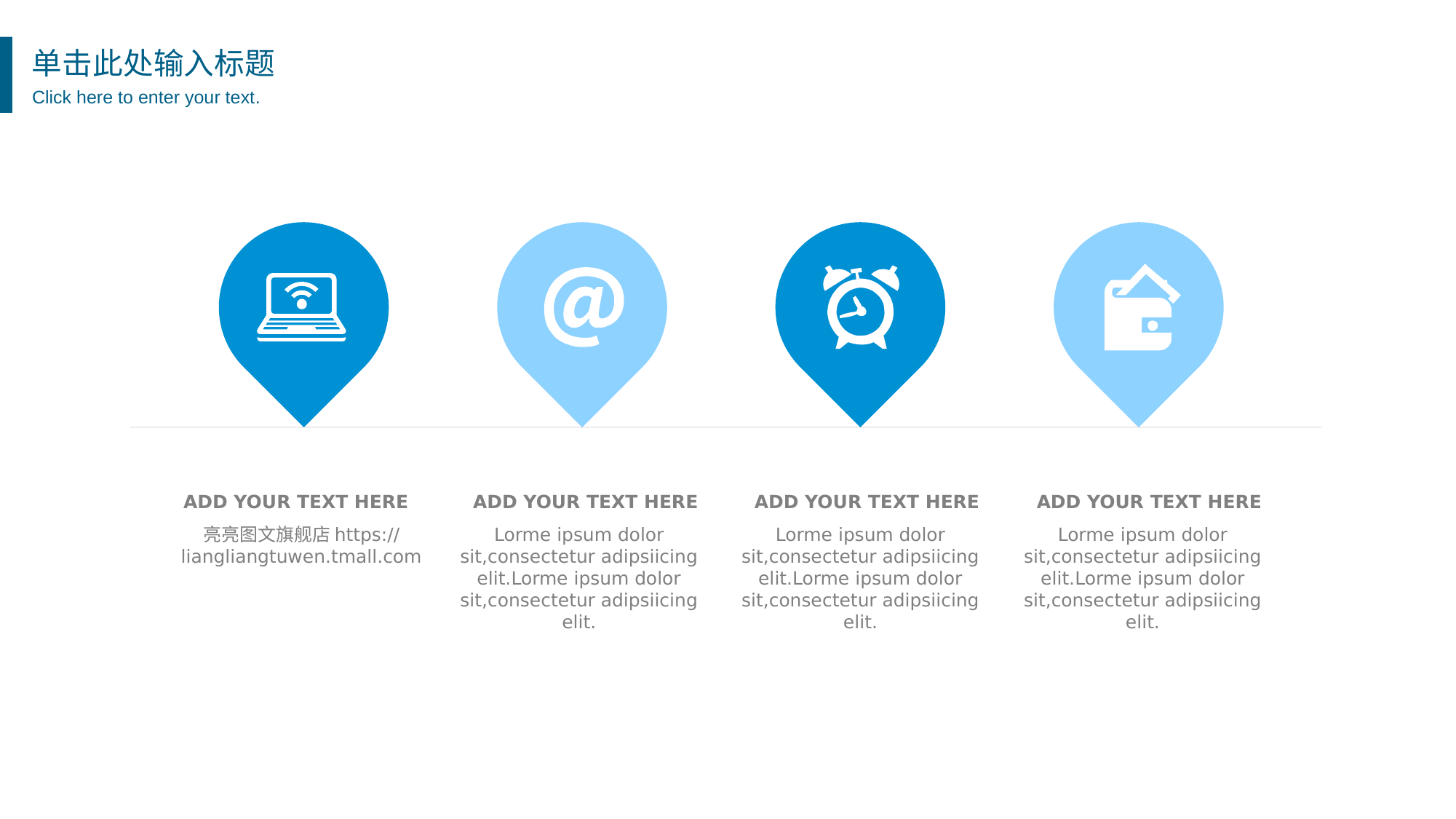

单击此处输入标题
Click here to enter your text.

ADD YOUR TEXT HERE
ADD YOUR TEXT HERE
ADD YOUR TEXT HERE
ADD YOUR TEXT HERE
亮亮图文旗舰店https://liangliangtuwen.tmall.com
Lorme ipsum dolor sit,consectetur adipsiicing elit.Lorme ipsum dolor sit,consectetur adipsiicing elit.
Lorme ipsum dolor sit,consectetur adipsiicing elit.Lorme ipsum dolor sit,consectetur adipsiicing elit.
Lorme ipsum dolor sit,consectetur adipsiicing elit.Lorme ipsum dolor sit,consectetur adipsiicing elit.